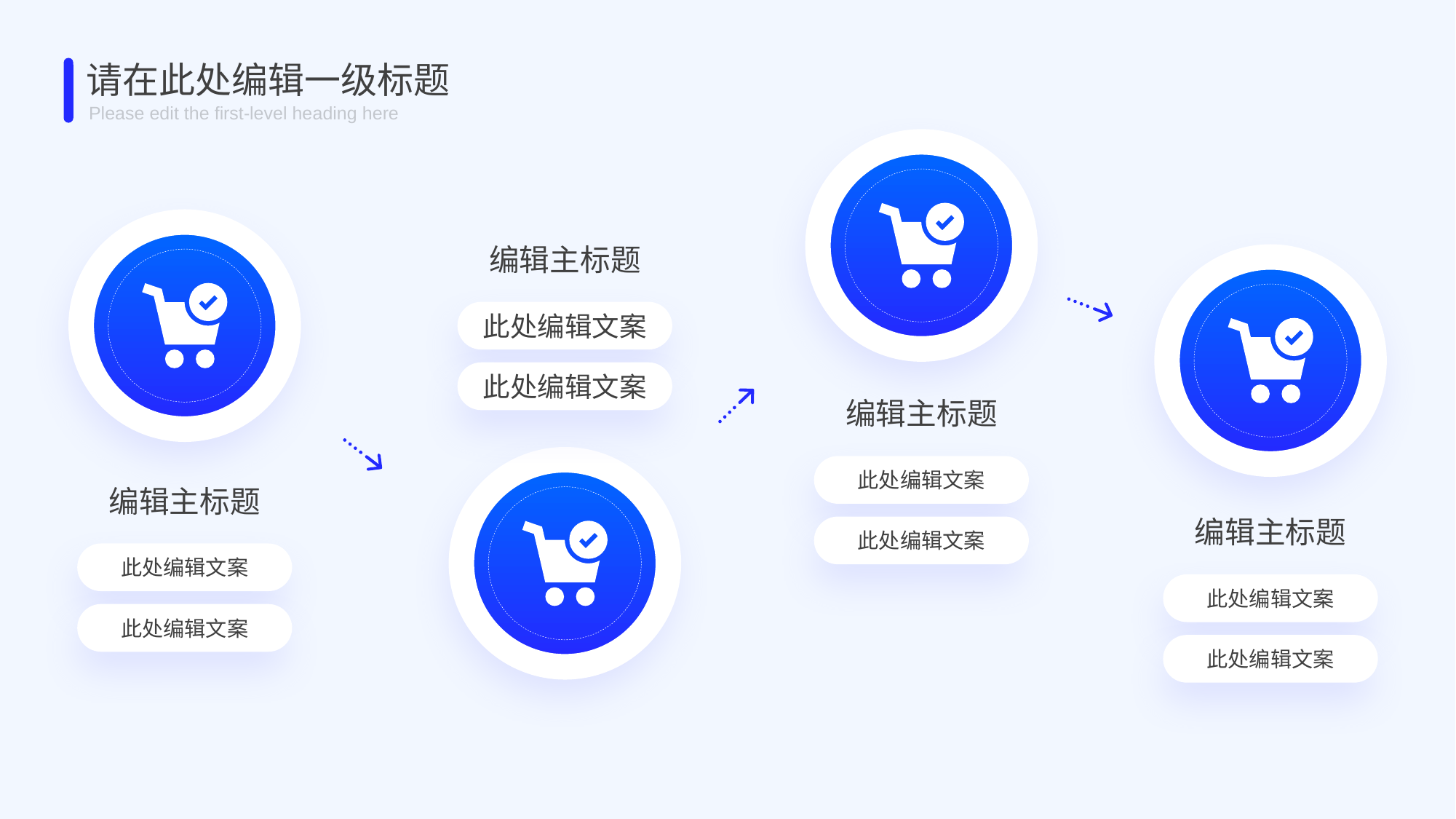

请在此处编辑一级标题
Please edit the first-level heading here

编辑主标题

此处编辑文案

此处编辑文案
编辑主标题

此处编辑文案

编辑主标题

编辑主标题
此处编辑文案

此处编辑文案
此处编辑文案
此处编辑文案
此处编辑文案